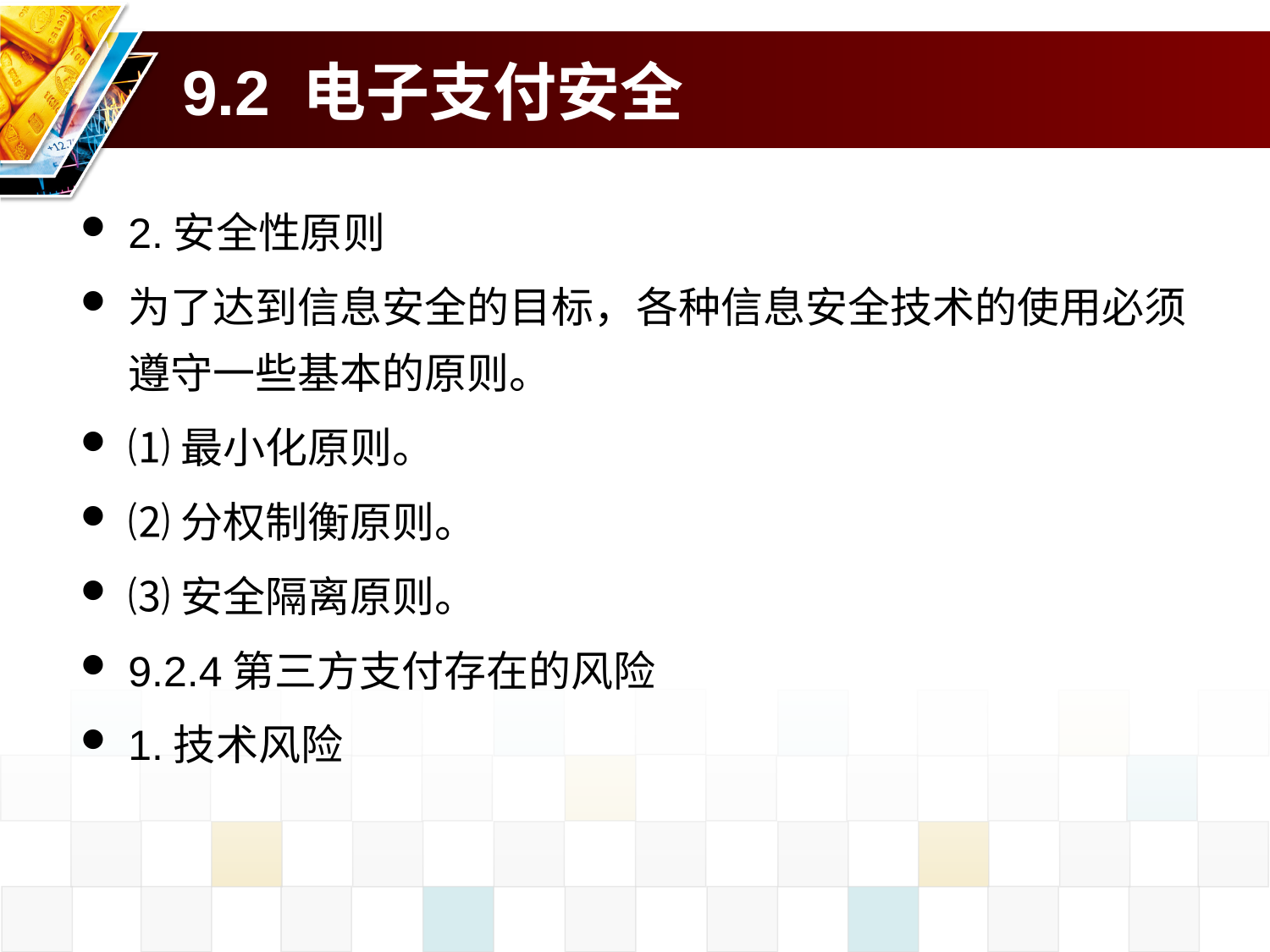

# 9.2 电子支付安全
2.安全性原则
为了达到信息安全的目标，各种信息安全技术的使用必须遵守一些基本的原则。
⑴最小化原则。
⑵分权制衡原则。
⑶安全隔离原则。
9.2.4第三方支付存在的风险
1.技术风险